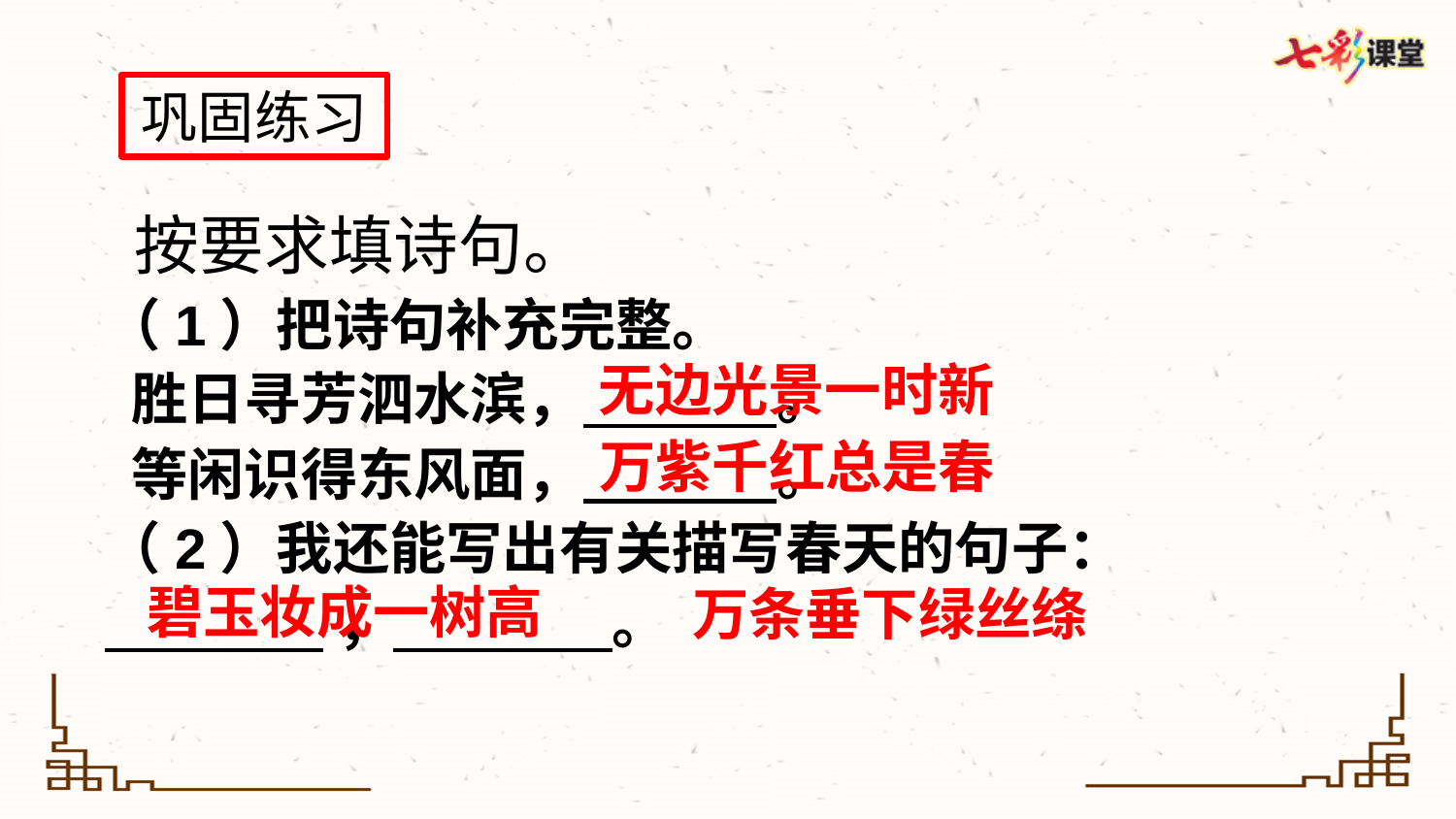

巩固练习
 按要求填诗句。
（1）把诗句补充完整。
 胜日寻芳泗水滨，               。
 等闲识得东风面，               。
（2）我还能写出有关描写春天的句子：
                 ，                 。
无边光景一时新
万紫千红总是春
碧玉妆成一树高
万条垂下绿丝绦